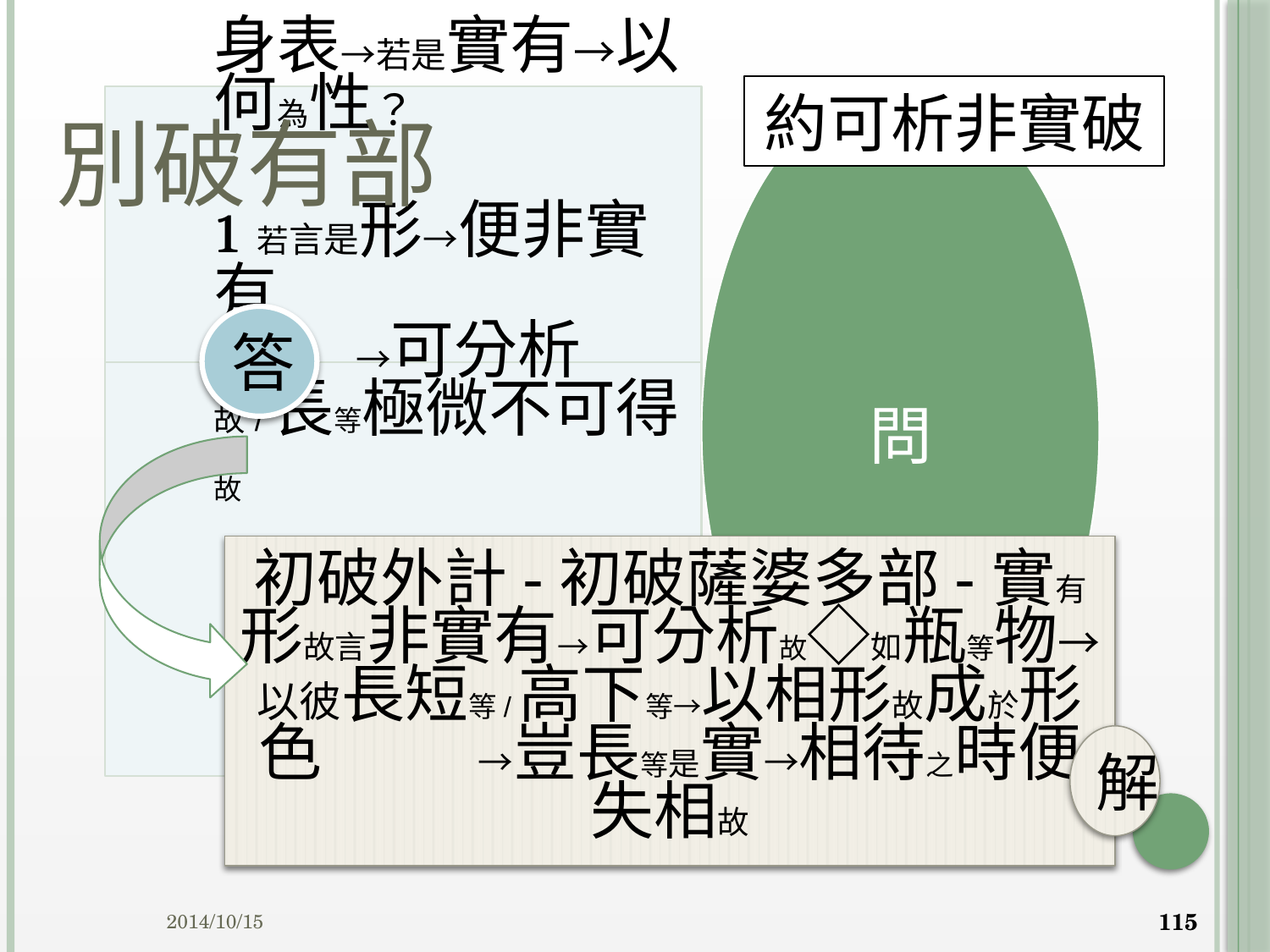

# 別破有部
約可析非實破
問
身表→若是實有→以何為性？
答

初破外計-初破薩婆多部-實有形故言非實有→可分析故◇如瓶等物→以彼長短等/高下等→以相形故成於形色           →豈長等是實→相待之時便失相故
解
2014/10/15
115